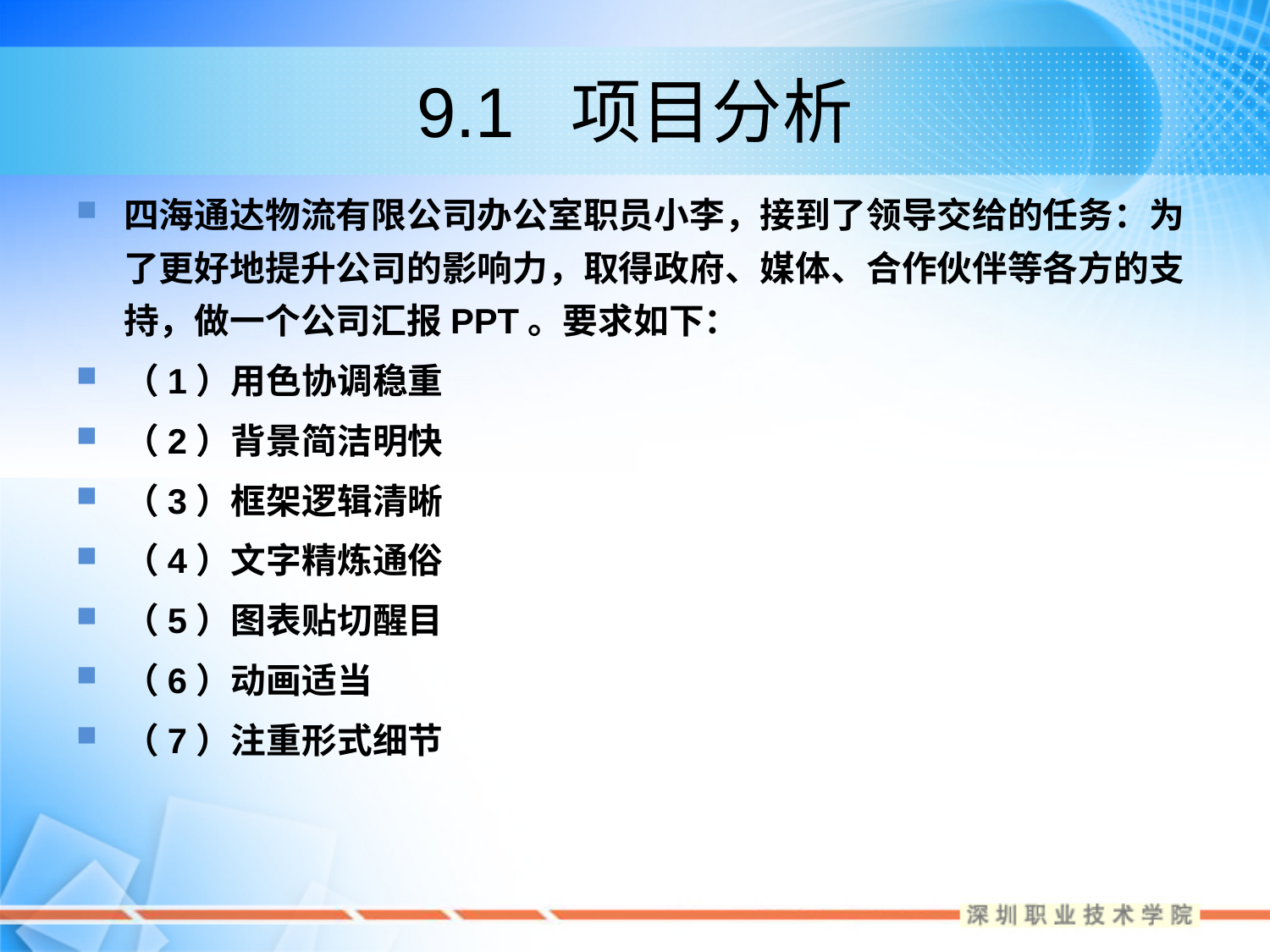

# 9.1  项目分析
四海通达物流有限公司办公室职员小李，接到了领导交给的任务：为了更好地提升公司的影响力，取得政府、媒体、合作伙伴等各方的支持，做一个公司汇报PPT。要求如下：
（1）用色协调稳重
（2）背景简洁明快
（3）框架逻辑清晰
（4）文字精炼通俗
（5）图表贴切醒目
（6）动画适当
（7）注重形式细节